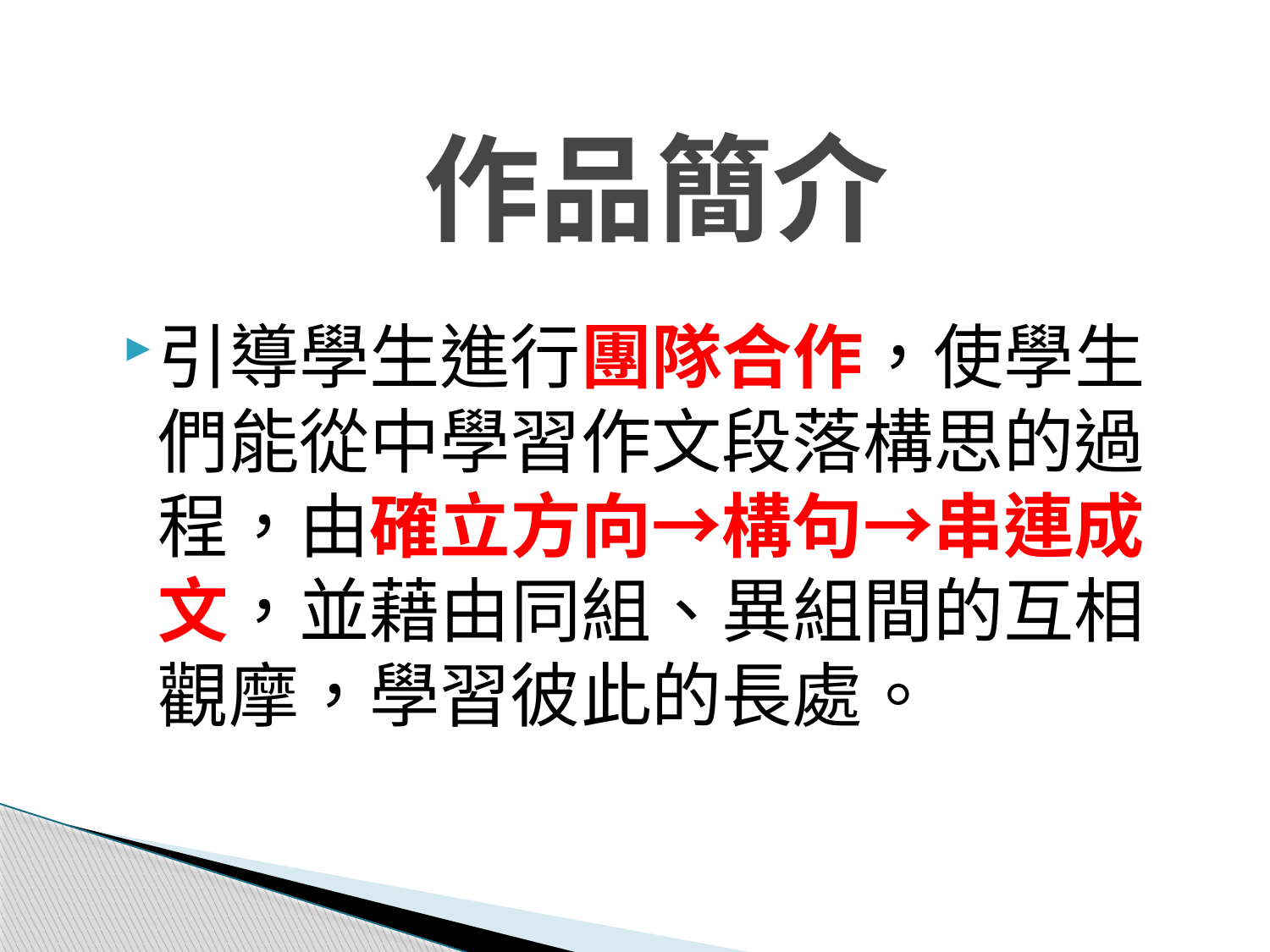

# 作品簡介
引導學生進行團隊合作，使學生們能從中學習作文段落構思的過程，由確立方向→構句→串連成文，並藉由同組、異組間的互相觀摩，學習彼此的長處。